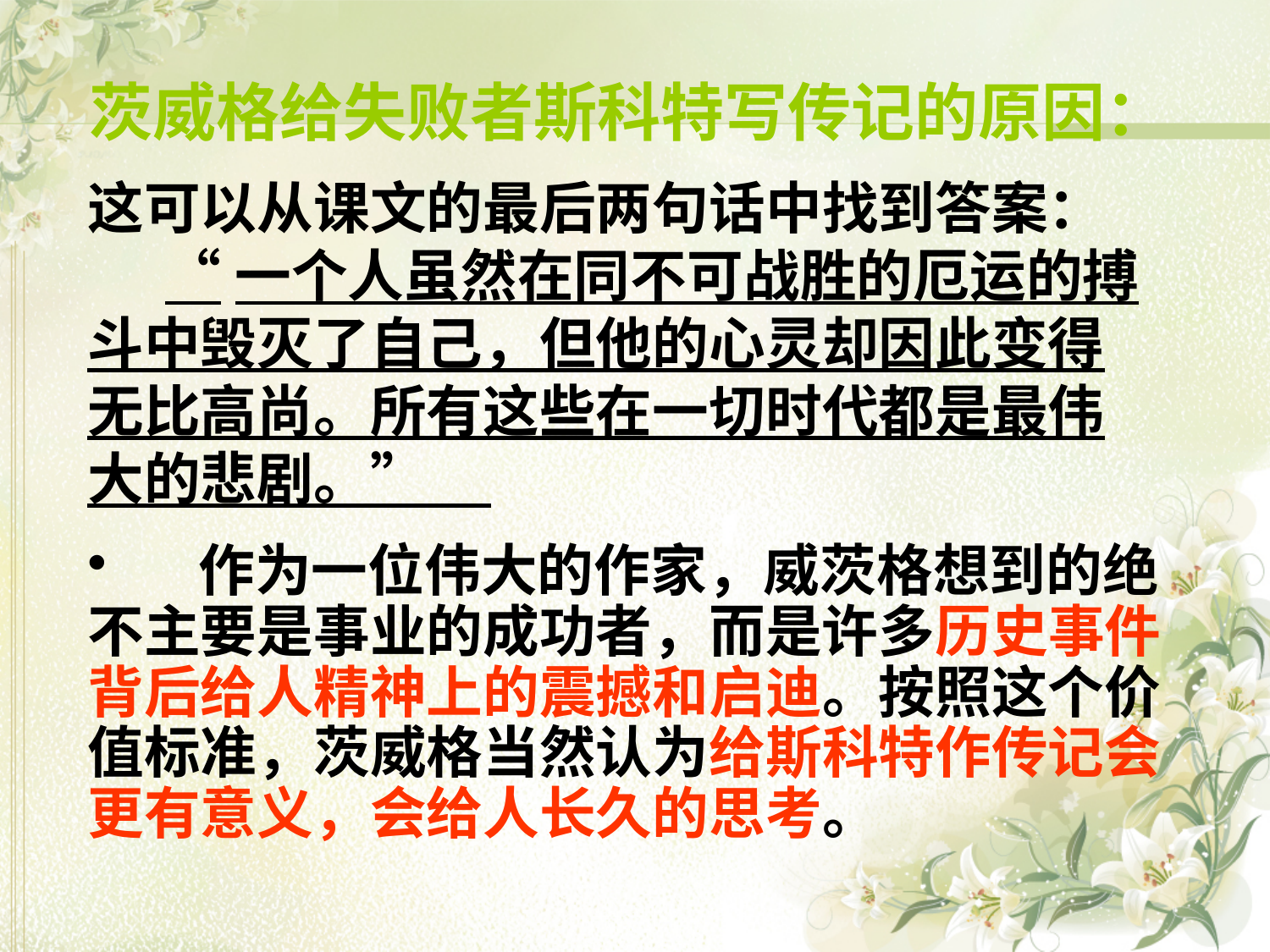

茨威格给失败者斯科特写传记的原因：
这可以从课文的最后两句话中找到答案：
      “一个人虽然在同不可战胜的厄运的搏斗中毁灭了自己，但他的心灵却因此变得无比高尚。所有这些在一切时代都是最伟大的悲剧。”

      作为一位伟大的作家，威茨格想到的绝不主要是事业的成功者，而是许多历史事件背后给人精神上的震撼和启迪。按照这个价值标准，茨威格当然认为给斯科特作传记会更有意义，会给人长久的思考。